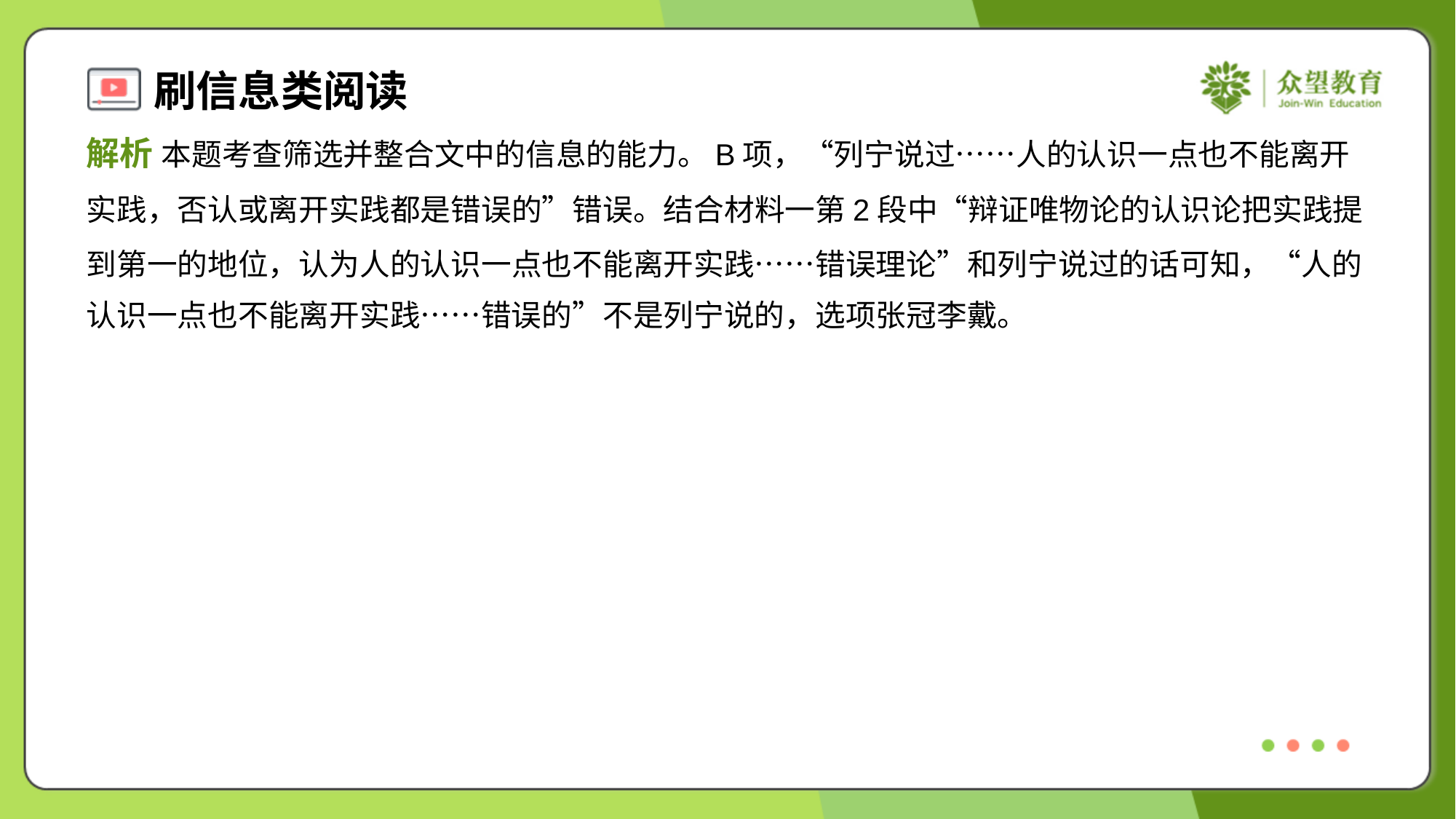

解析 本题考查筛选并整合文中的信息的能力。B项，“列宁说过……人的认识一点也不能离开
实践，否认或离开实践都是错误的”错误。结合材料一第2段中“辩证唯物论的认识论把实践提
到第一的地位，认为人的认识一点也不能离开实践……错误理论”和列宁说过的话可知，“人的
认识一点也不能离开实践……错误的”不是列宁说的，选项张冠李戴。